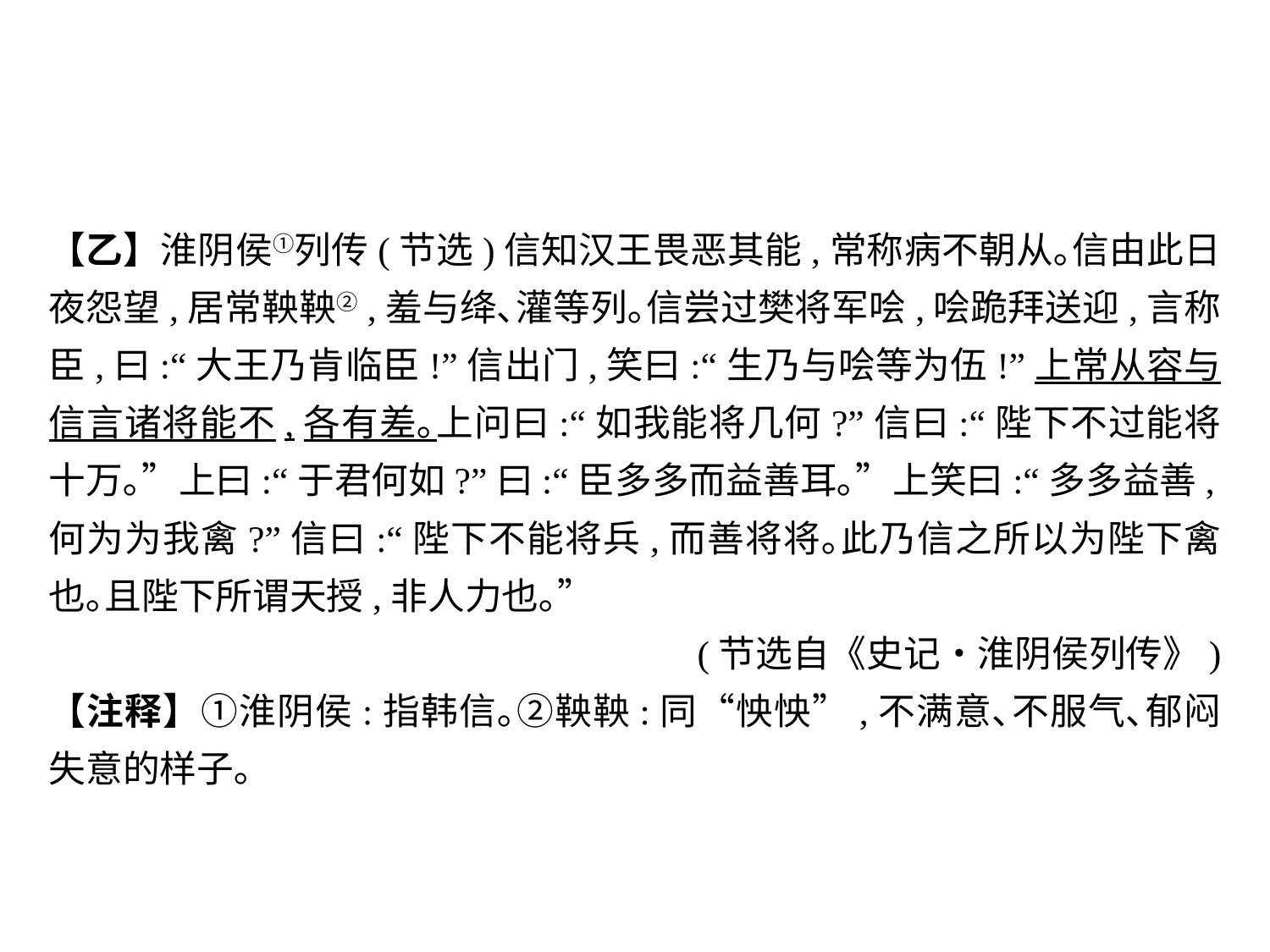

【乙】淮阴侯①列传(节选)信知汉王畏恶其能,常称病不朝从｡信由此日夜怨望,居常鞅鞅②,羞与绛､灌等列｡信尝过樊将军哙,哙跪拜送迎,言称臣,曰:“大王乃肯临臣!”信出门,笑曰:“生乃与哙等为伍!”上常从容与信言诸将能不,各有差｡上问曰:“如我能将几何?”信曰:“陛下不过能将十万｡”上曰:“于君何如?”曰:“臣多多而益善耳｡”上笑曰:“多多益善,何为为我禽?”信曰:“陛下不能将兵,而善将将｡此乃信之所以为陛下禽也｡且陛下所谓天授,非人力也｡”
(节选自《史记•淮阴侯列传》)
【注释】①淮阴侯:指韩信｡②鞅鞅:同“怏怏”,不满意､不服气､郁闷失意的样子｡